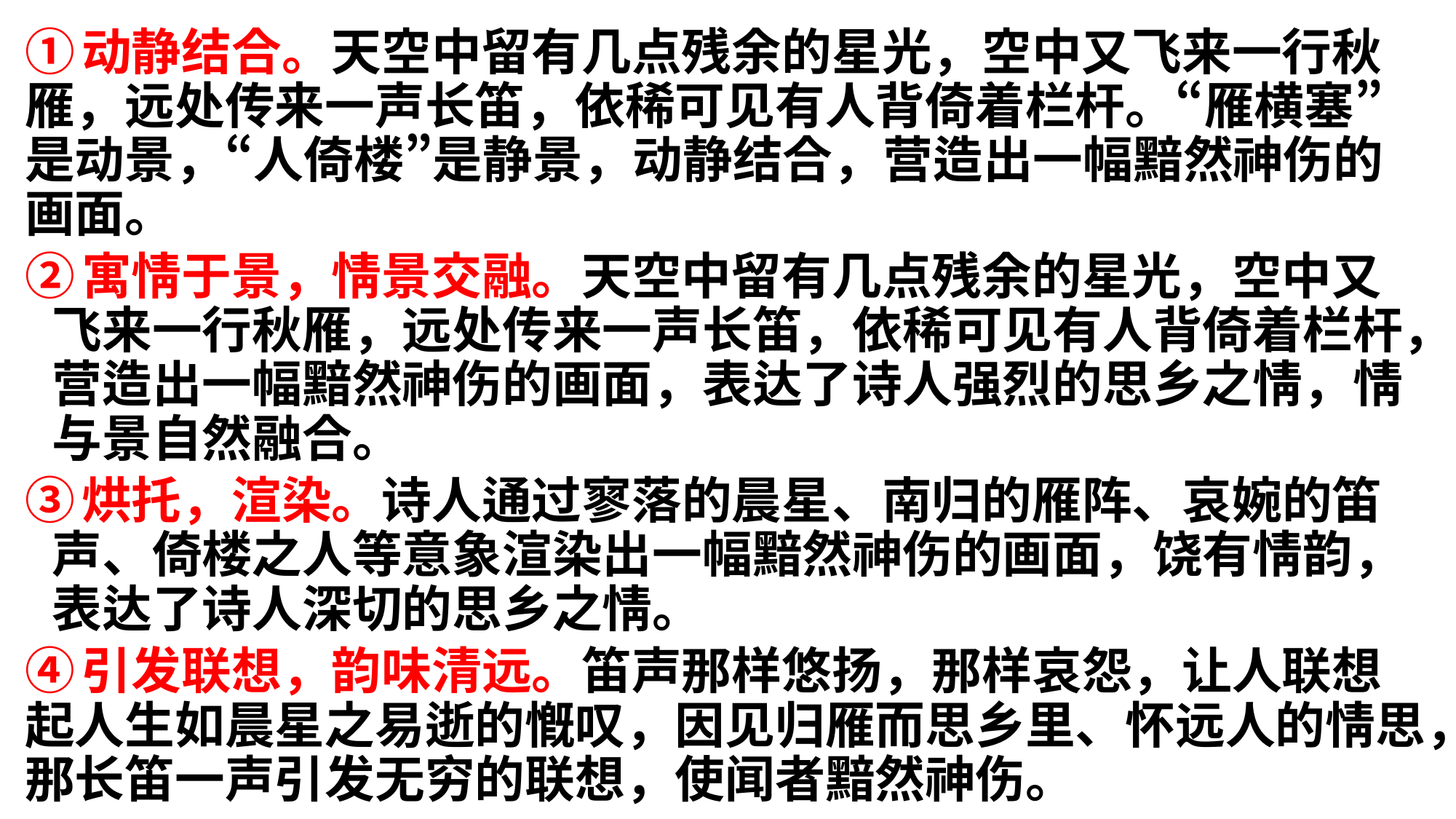

①动静结合。天空中留有几点残余的星光，空中又飞来一行秋雁，远处传来一声长笛，依稀可见有人背倚着栏杆。“雁横塞”是动景，“人倚楼”是静景，动静结合，营造出一幅黯然神伤的画面。
②寓情于景，情景交融。天空中留有几点残余的星光，空中又飞来一行秋雁，远处传来一声长笛，依稀可见有人背倚着栏杆，营造出一幅黯然神伤的画面，表达了诗人强烈的思乡之情，情与景自然融合。
③烘托，渲染。诗人通过寥落的晨星、南归的雁阵、哀婉的笛声、倚楼之人等意象渲染出一幅黯然神伤的画面，饶有情韵，表达了诗人深切的思乡之情。
④引发联想，韵味清远。笛声那样悠扬，那样哀怨，让人联想起人生如晨星之易逝的慨叹，因见归雁而思乡里、怀远人的情思，那长笛一声引发无穷的联想，使闻者黯然神伤。